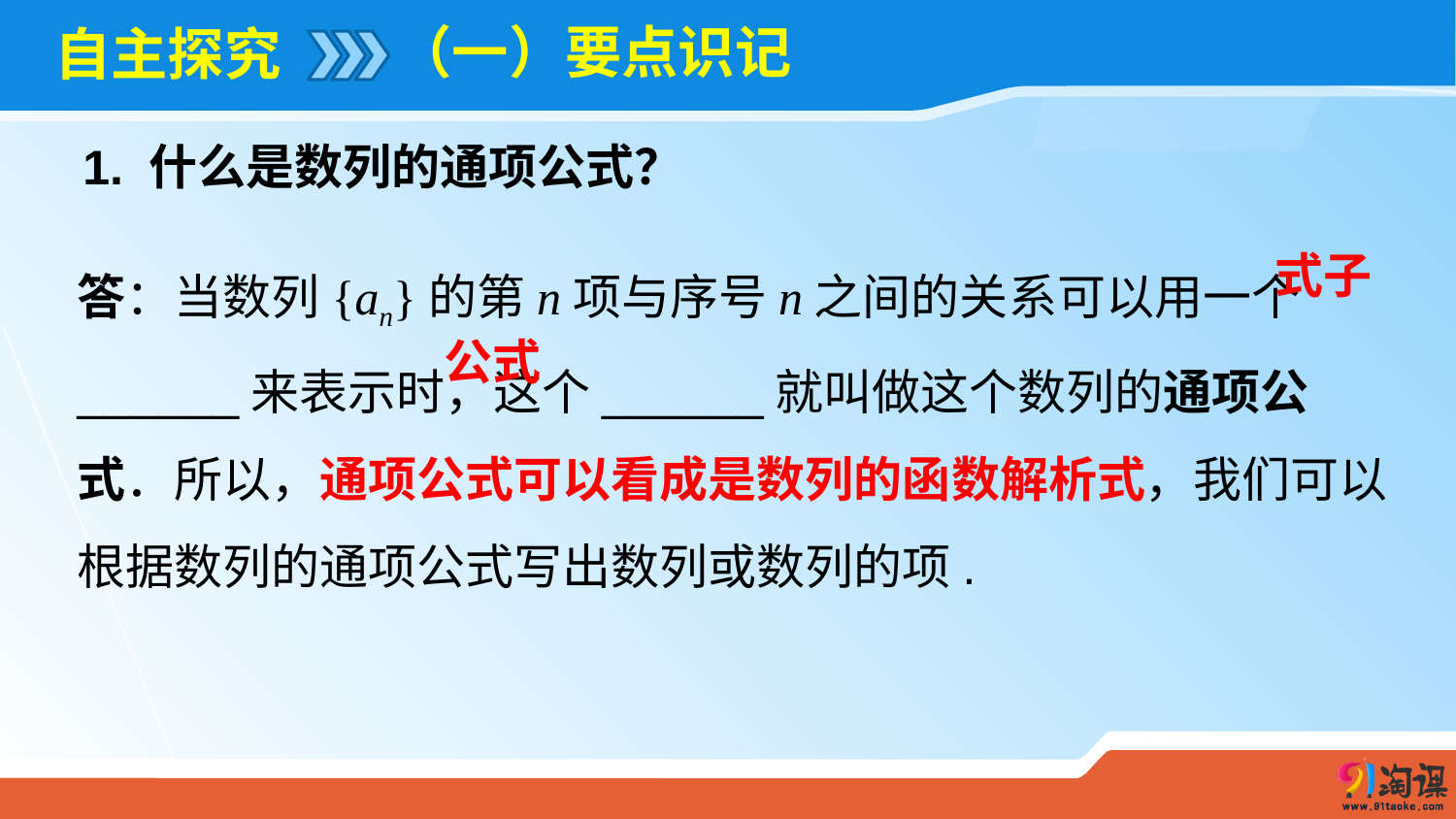

（一）要点识记
# 自主探究
1. 什么是数列的通项公式？

答：当数列{an}的第n项与序号n之间的关系可以用一个______来表示时，这个______就叫做这个数列的通项公式．所以，通项公式可以看成是数列的函数解析式，我们可以根据数列的通项公式写出数列或数列的项.
式子
公式